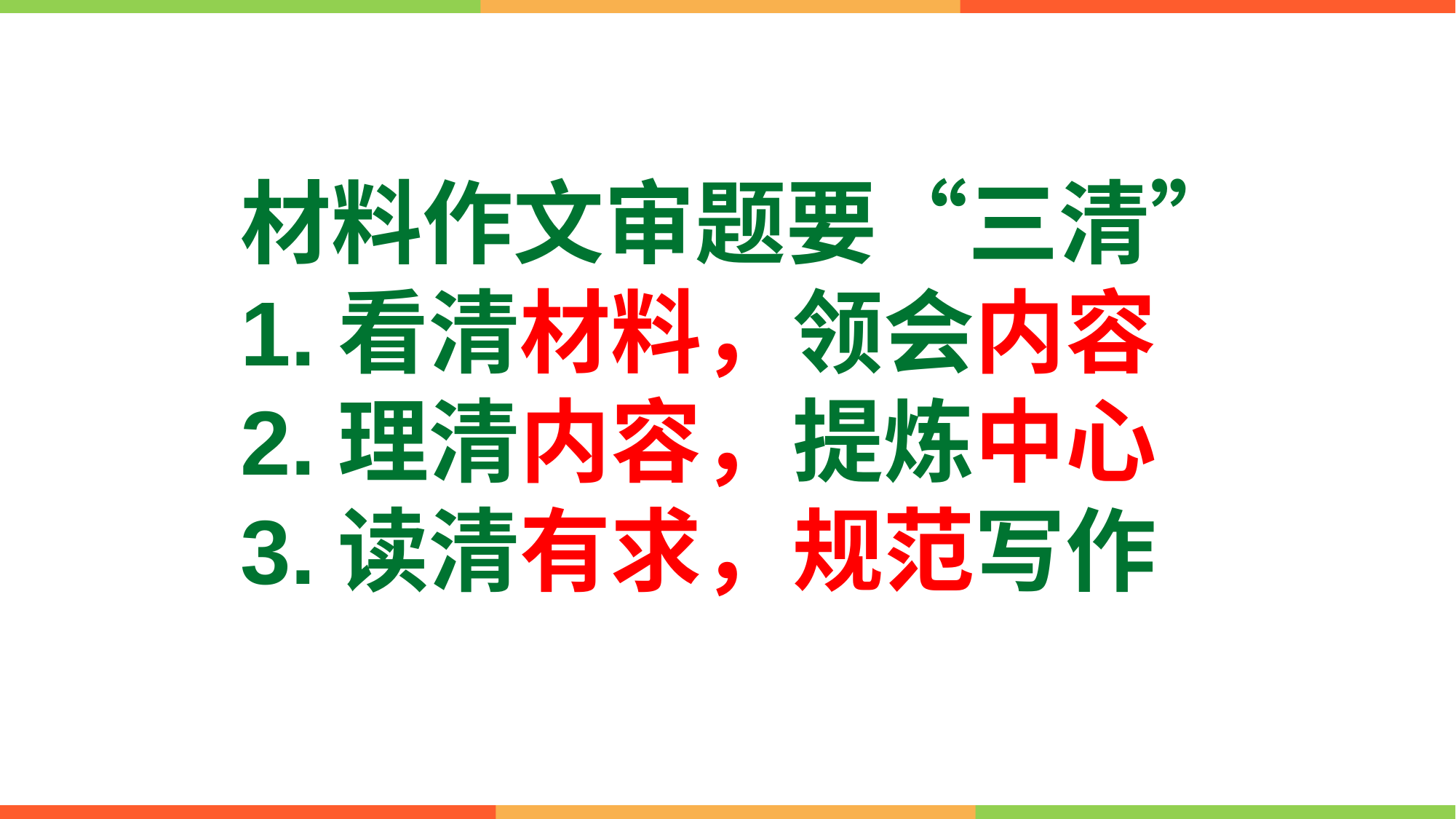

材料作文审题要“三清”
1.看清材料，领会内容
2.理清内容，提炼中心
3.读清有求，规范写作